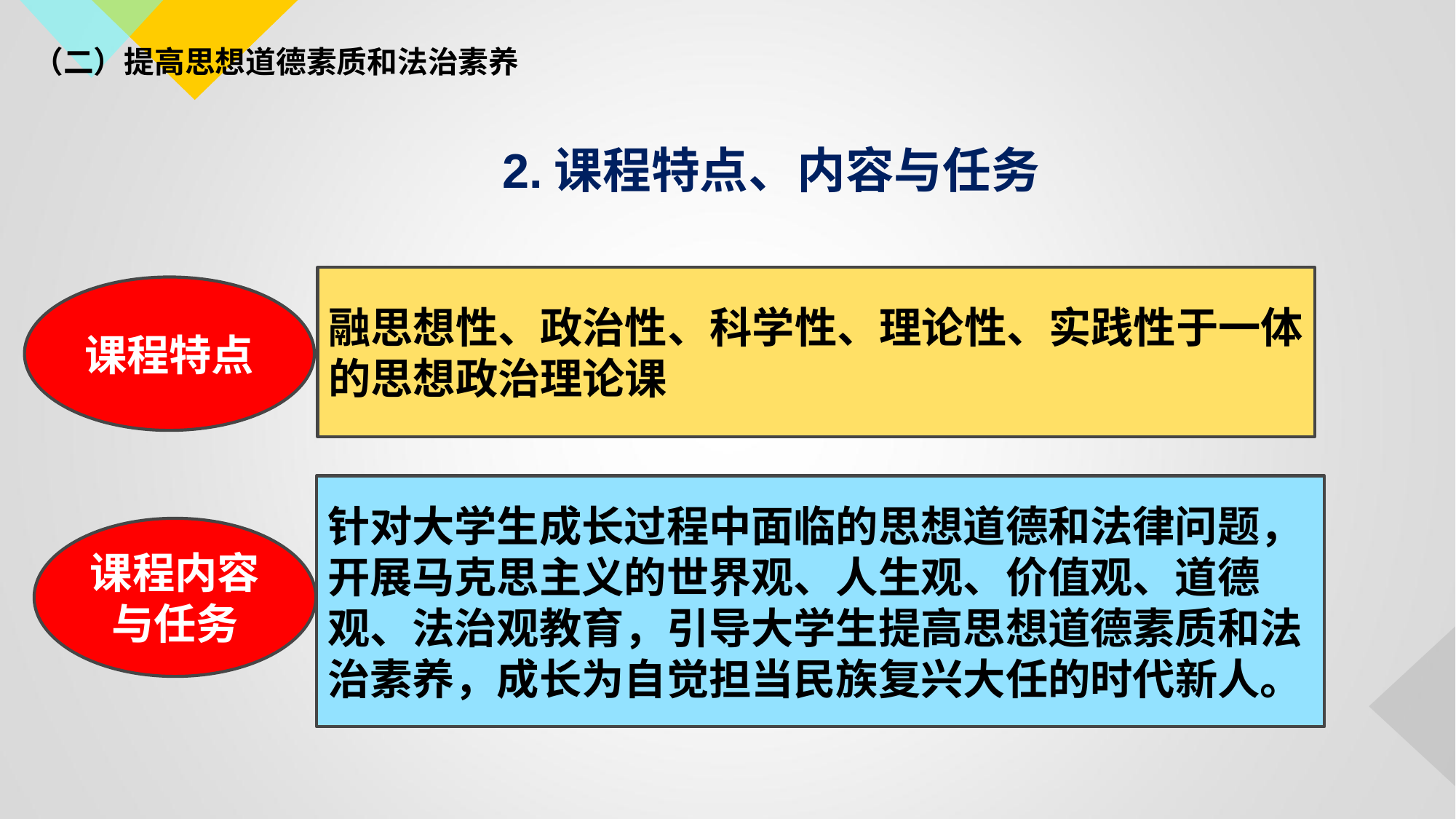

（二）提高思想道德素质和法治素养
# 2.课程特点、内容与任务
融思想性、政治性、科学性、理论性、实践性于一体的思想政治理论课
课程特点
针对大学生成长过程中面临的思想道德和法律问题，开展马克思主义的世界观、人生观、价值观、道德观、法治观教育，引导大学生提高思想道德素质和法治素养，成长为自觉担当民族复兴大任的时代新人。
课程内容与任务